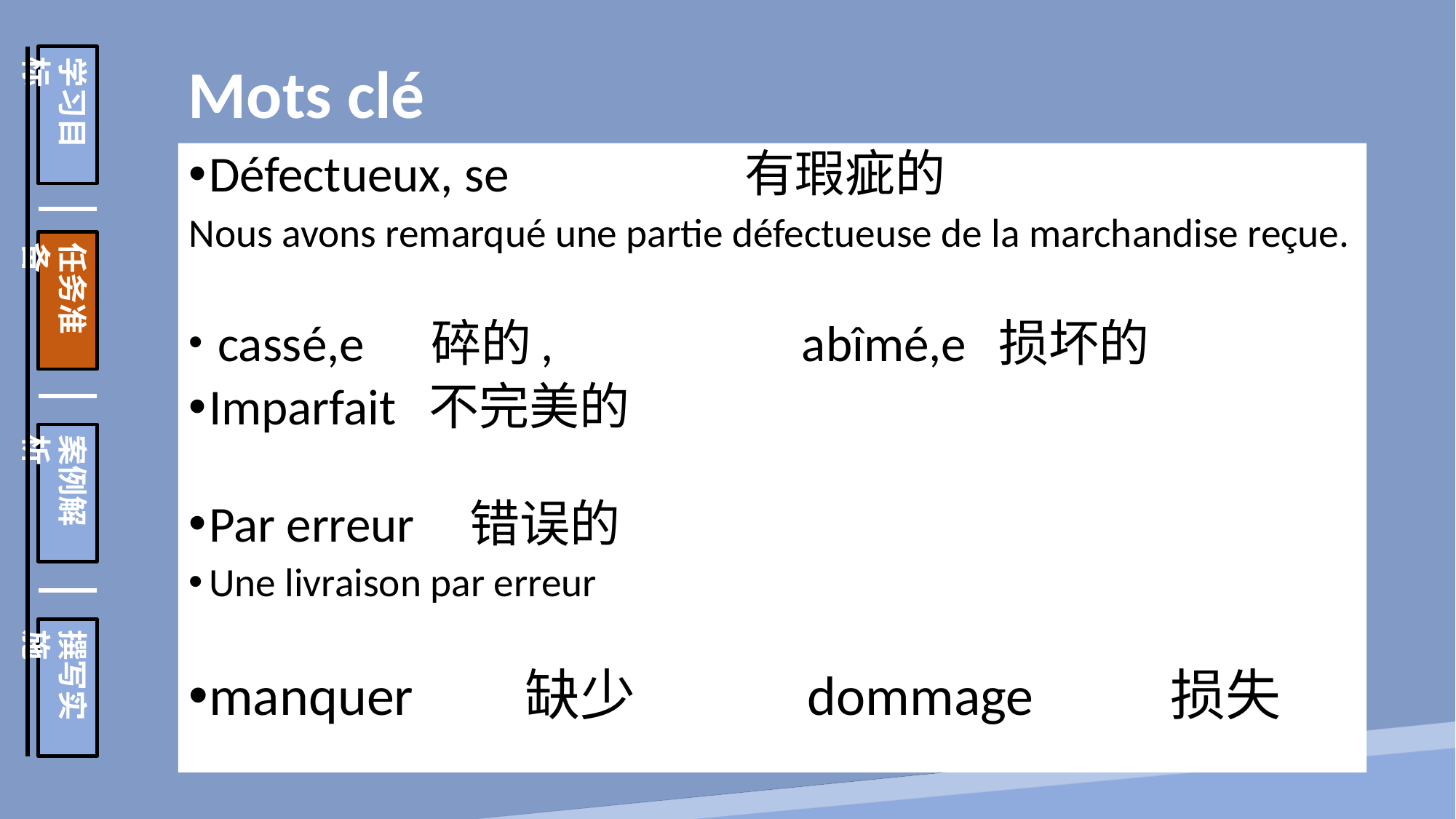

学习目标
任务准备
案例解析
撰写实施
 Mots clé

Défectueux, se                    有瑕疵的
Nous avons remarqué une partie défectueuse de la marchandise reçue.

 cassé,e     碎的,                      abîmé,e  损坏的
Imparfait  不完美的

Par erreur    错误的
Une livraison par erreur

manquer        缺少             dommage          损失